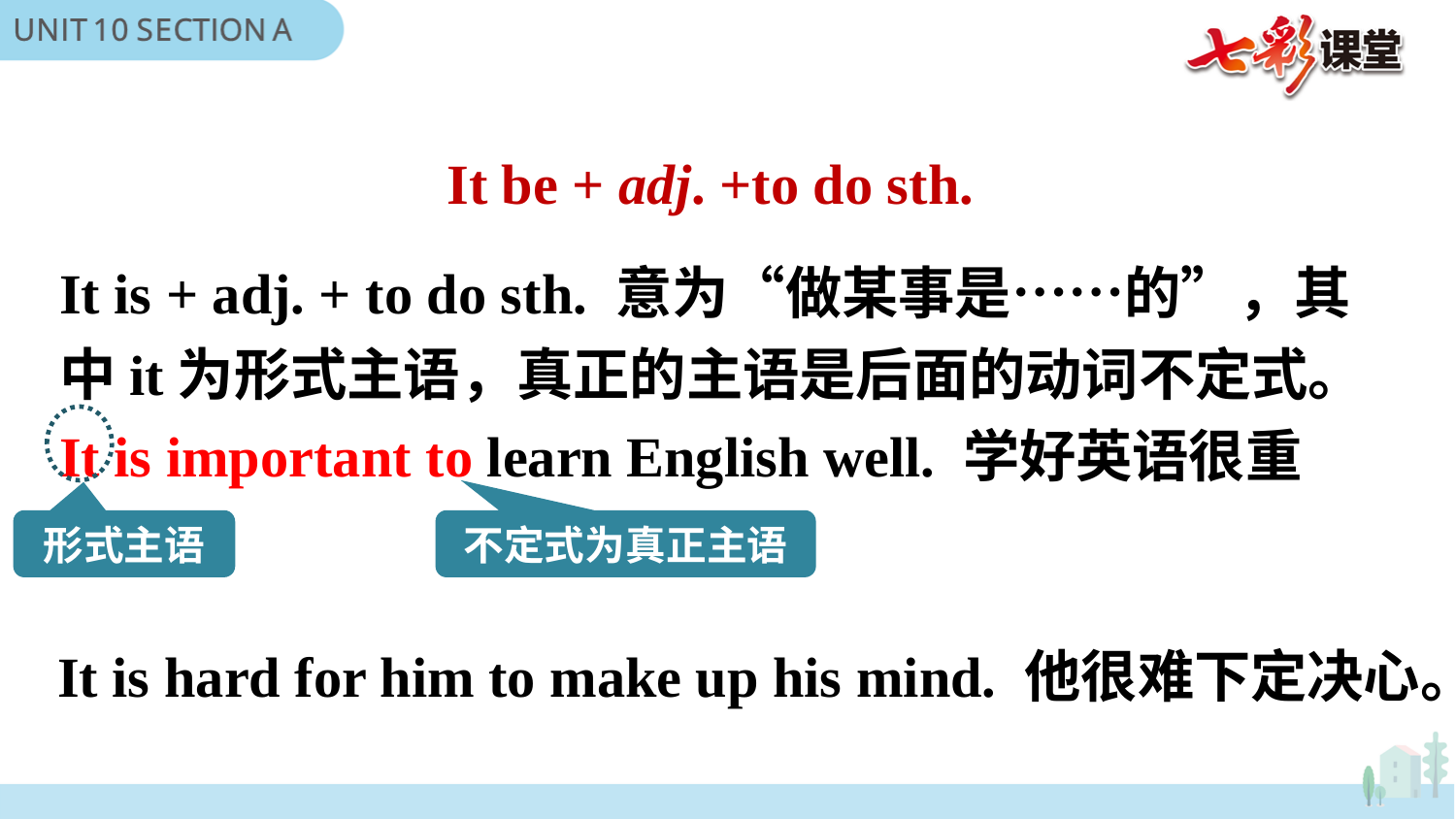

It be + adj. +to do sth.
It is + adj. + to do sth. 意为“做某事是……的”，其中it为形式主语，真正的主语是后面的动词不定式。
It is important to learn English well. 学好英语很重要。

形式主语
不定式为真正主语
It is hard for him to make up his mind. 他很难下定决心。